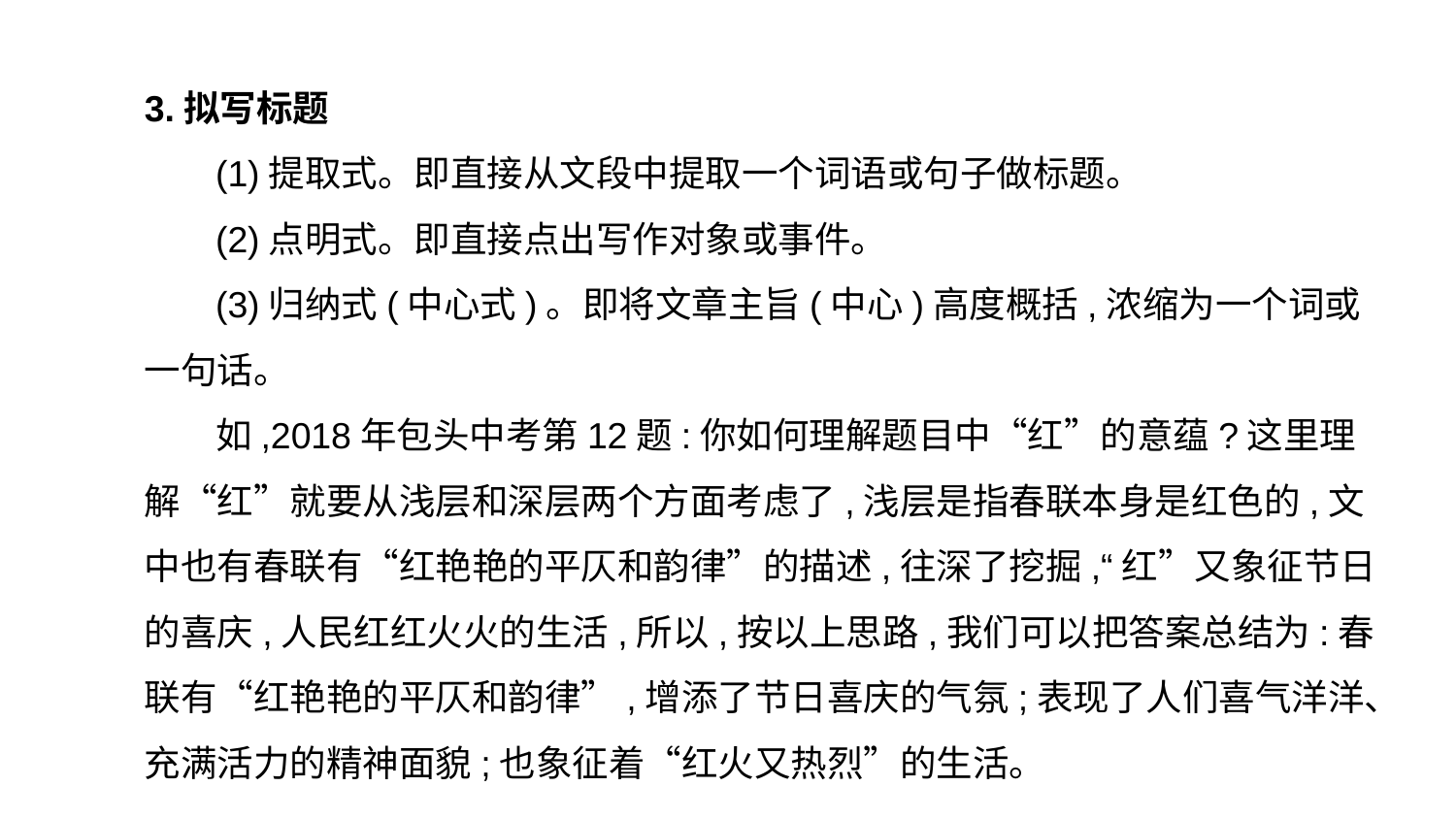

3.拟写标题
(1)提取式。即直接从文段中提取一个词语或句子做标题。
(2)点明式。即直接点出写作对象或事件。
(3)归纳式(中心式)。即将文章主旨(中心)高度概括,浓缩为一个词或一句话。
如,2018年包头中考第12题:你如何理解题目中“红”的意蕴?这里理解“红”就要从浅层和深层两个方面考虑了,浅层是指春联本身是红色的,文中也有春联有“红艳艳的平仄和韵律”的描述,往深了挖掘,“红”又象征节日的喜庆,人民红红火火的生活,所以,按以上思路,我们可以把答案总结为:春联有“红艳艳的平仄和韵律”,增添了节日喜庆的气氛;表现了人们喜气洋洋、充满活力的精神面貌;也象征着“红火又热烈”的生活。